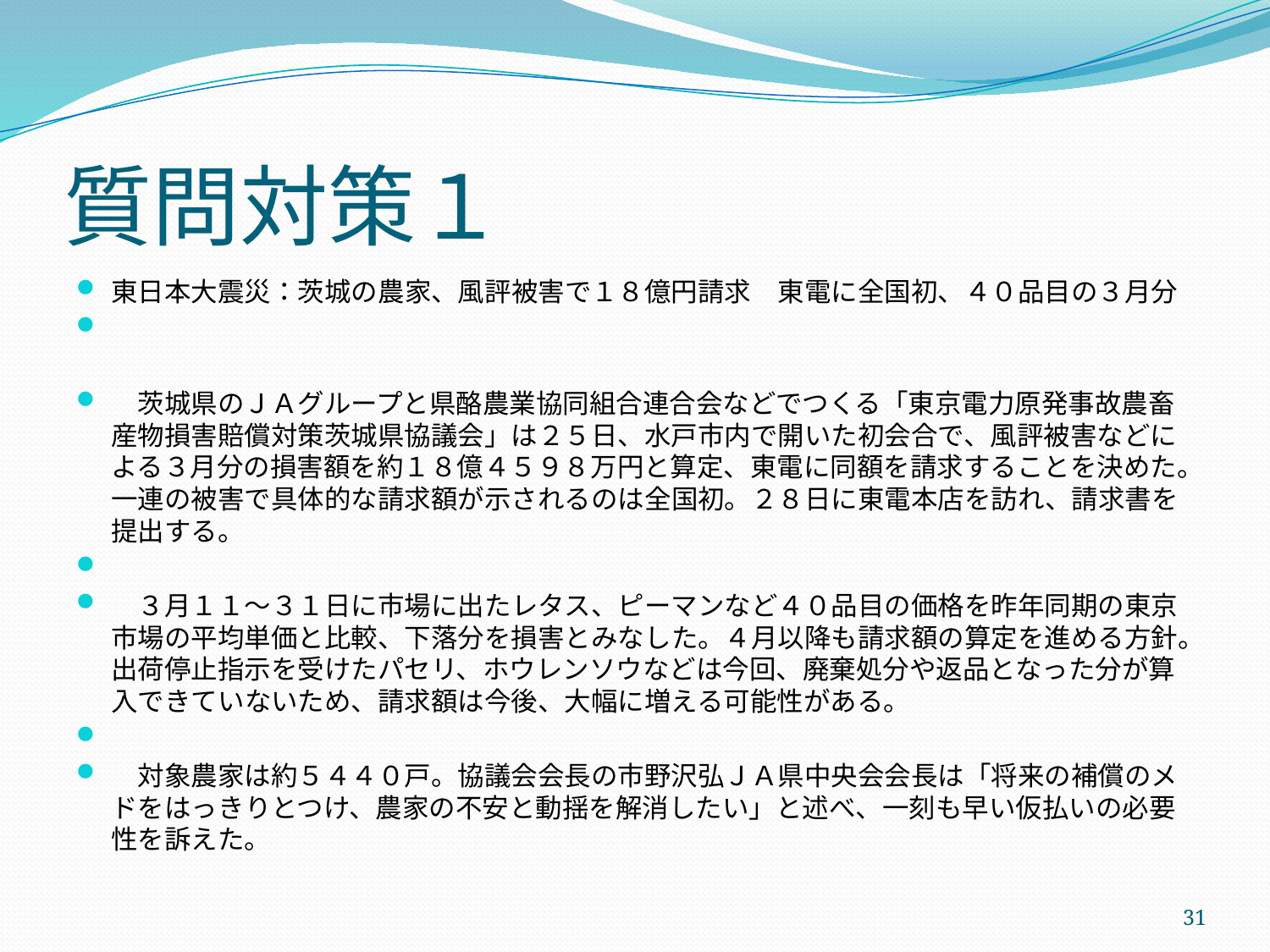

# 質問対策１
東日本大震災：茨城の農家、風評被害で１８億円請求　東電に全国初、４０品目の３月分

　茨城県のＪＡグループと県酪農業協同組合連合会などでつくる「東京電力原発事故農畜産物損害賠償対策茨城県協議会」は２５日、水戸市内で開いた初会合で、風評被害などによる３月分の損害額を約１８億４５９８万円と算定、東電に同額を請求することを決めた。一連の被害で具体的な請求額が示されるのは全国初。２８日に東電本店を訪れ、請求書を提出する。

　３月１１～３１日に市場に出たレタス、ピーマンなど４０品目の価格を昨年同期の東京市場の平均単価と比較、下落分を損害とみなした。４月以降も請求額の算定を進める方針。出荷停止指示を受けたパセリ、ホウレンソウなどは今回、廃棄処分や返品となった分が算入できていないため、請求額は今後、大幅に増える可能性がある。

　対象農家は約５４４０戸。協議会会長の市野沢弘ＪＡ県中央会会長は「将来の補償のメドをはっきりとつけ、農家の不安と動揺を解消したい」と述べ、一刻も早い仮払いの必要性を訴えた。

31